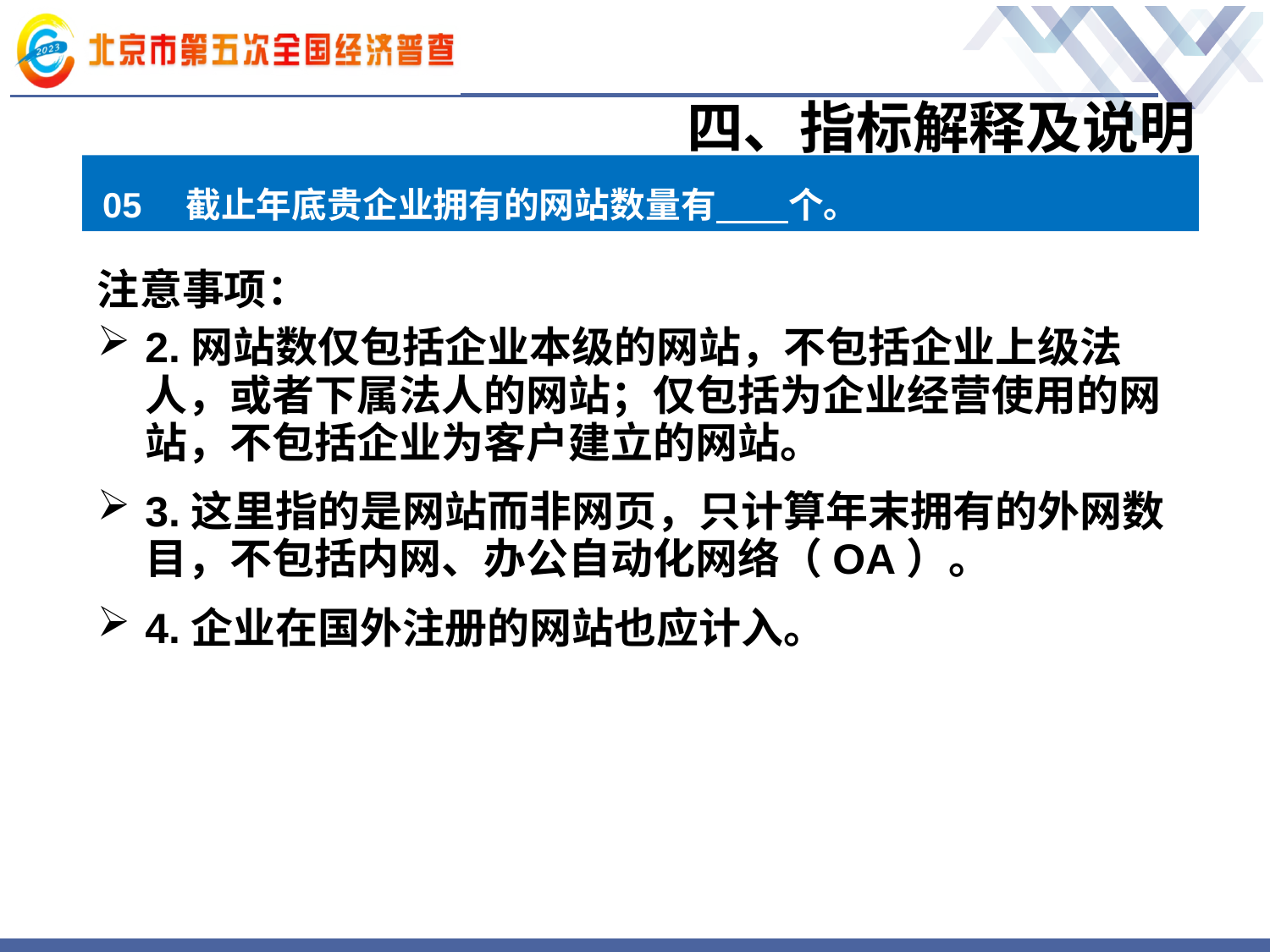

# 四、指标解释及说明
05　截止年底贵企业拥有的网站数量有         个。
注意事项：
2.网站数仅包括企业本级的网站，不包括企业上级法人，或者下属法人的网站；仅包括为企业经营使用的网站，不包括企业为客户建立的网站。
3.这里指的是网站而非网页，只计算年末拥有的外网数目，不包括内网、办公自动化网络（OA）。
4.企业在国外注册的网站也应计入。